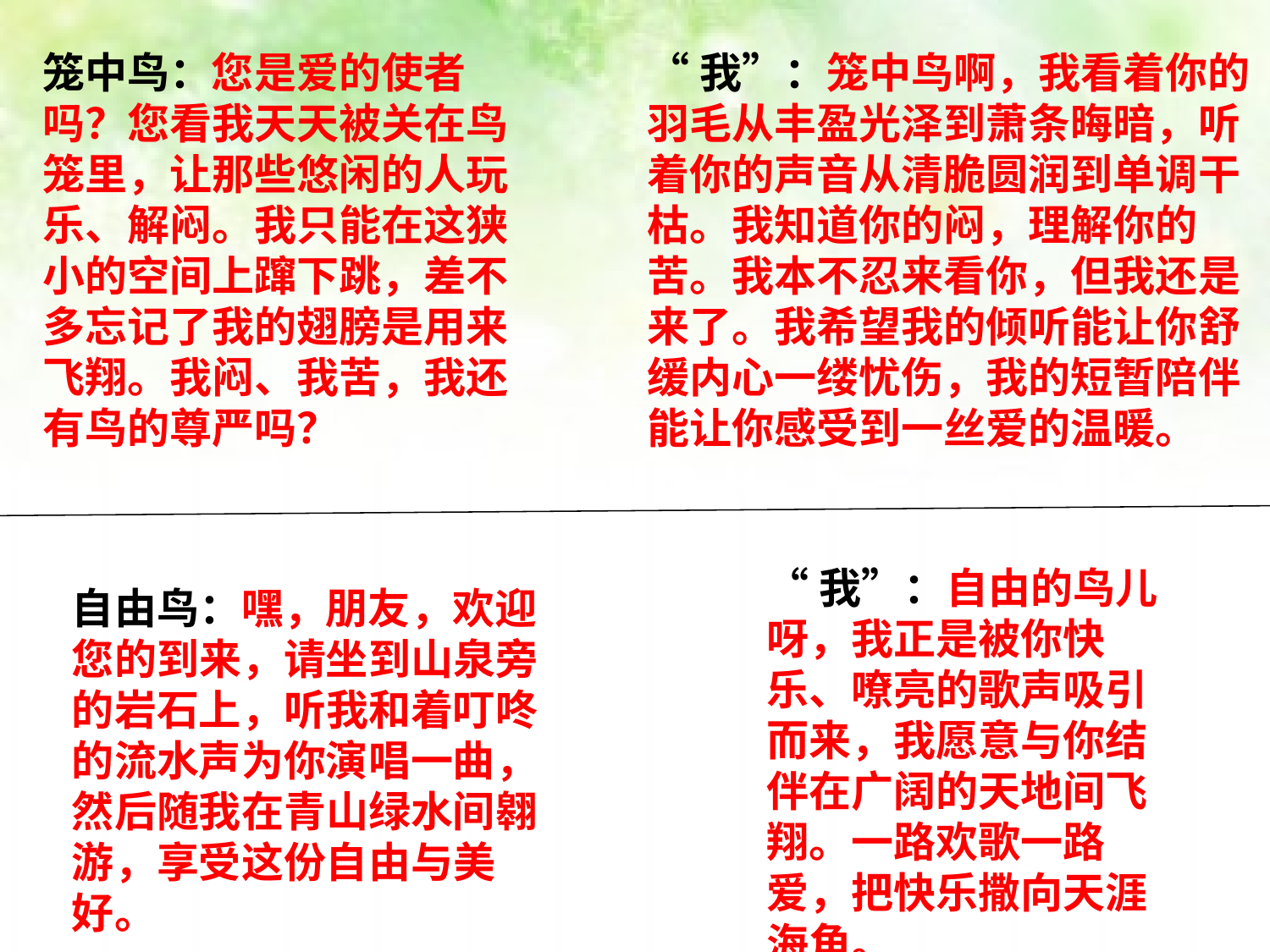

笼中鸟：您是爱的使者吗？您看我天天被关在鸟笼里，让那些悠闲的人玩乐、解闷。我只能在这狭小的空间上蹿下跳，差不多忘记了我的翅膀是用来飞翔。我闷、我苦，我还有鸟的尊严吗？

“我”：笼中鸟啊，我看着你的羽毛从丰盈光泽到萧条晦暗，听着你的声音从清脆圆润到单调干枯。我知道你的闷，理解你的苦。我本不忍来看你，但我还是来了。我希望我的倾听能让你舒缓内心一缕忧伤，我的短暂陪伴能让你感受到一丝爱的温暖。
“我”：自由的鸟儿呀，我正是被你快乐、嘹亮的歌声吸引而来，我愿意与你结伴在广阔的天地间飞翔。一路欢歌一路爱，把快乐撒向天涯海角。
自由鸟：嘿，朋友，欢迎您的到来，请坐到山泉旁的岩石上，听我和着叮咚的流水声为你演唱一曲，然后随我在青山绿水间翱游，享受这份自由与美好。